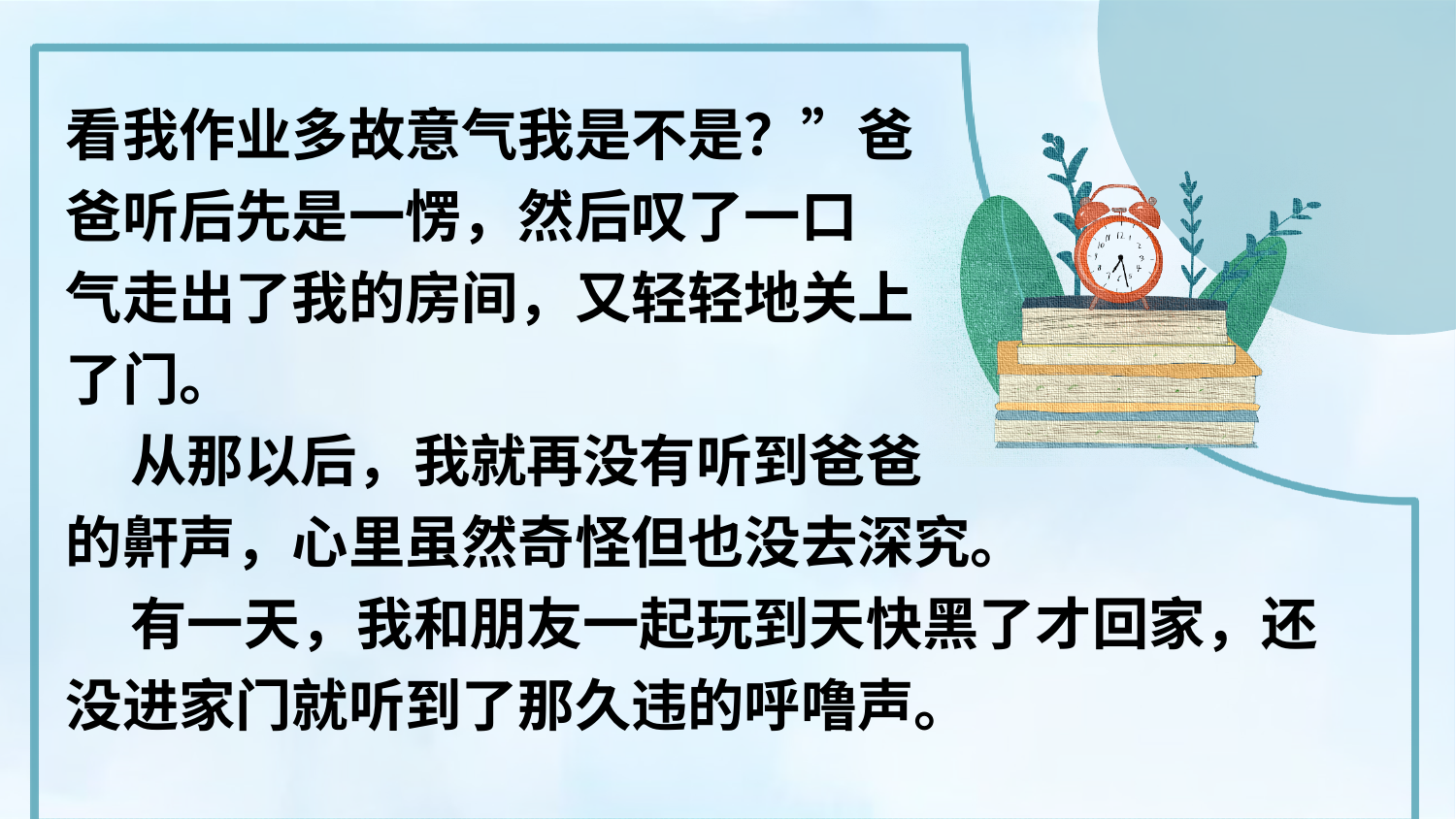

看我作业多故意气我是不是？”爸
爸听后先是一愣，然后叹了一口
气走出了我的房间，又轻轻地关上
了门。
    从那以后，我就再没有听到爸爸
的鼾声，心里虽然奇怪但也没去深究。
    有一天，我和朋友一起玩到天快黑了才回家，还没进家门就听到了那久违的呼噜声。